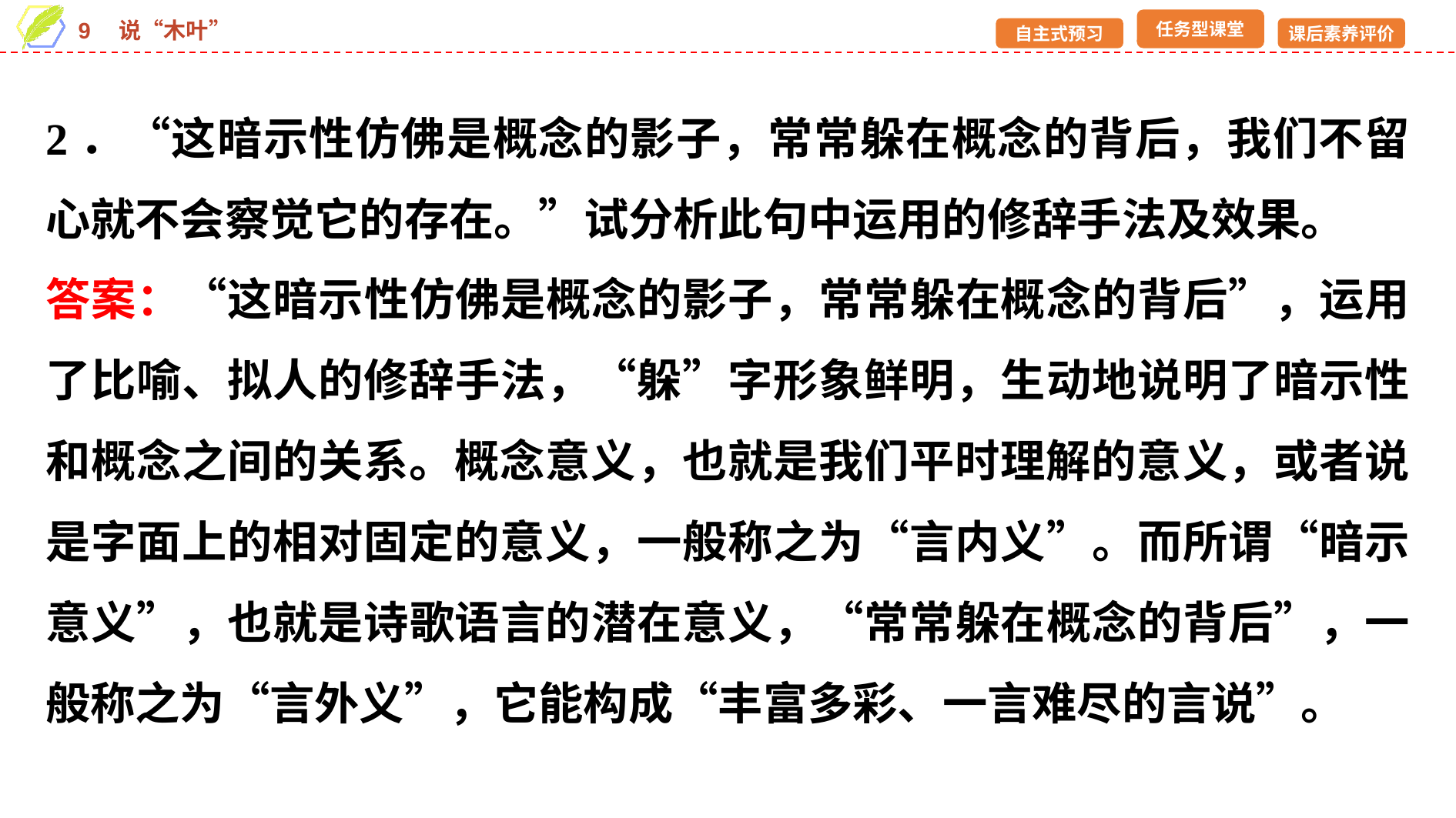

2．“这暗示性仿佛是概念的影子，常常躲在概念的背后，我们不留心就不会察觉它的存在。”试分析此句中运用的修辞手法及效果。
答案：“这暗示性仿佛是概念的影子，常常躲在概念的背后”，运用了比喻、拟人的修辞手法，“躲”字形象鲜明，生动地说明了暗示性和概念之间的关系。概念意义，也就是我们平时理解的意义，或者说是字面上的相对固定的意义，一般称之为“言内义”。而所谓“暗示意义”，也就是诗歌语言的潜在意义，“常常躲在概念的背后”，一般称之为“言外义”，它能构成“丰富多彩、一言难尽的言说”。